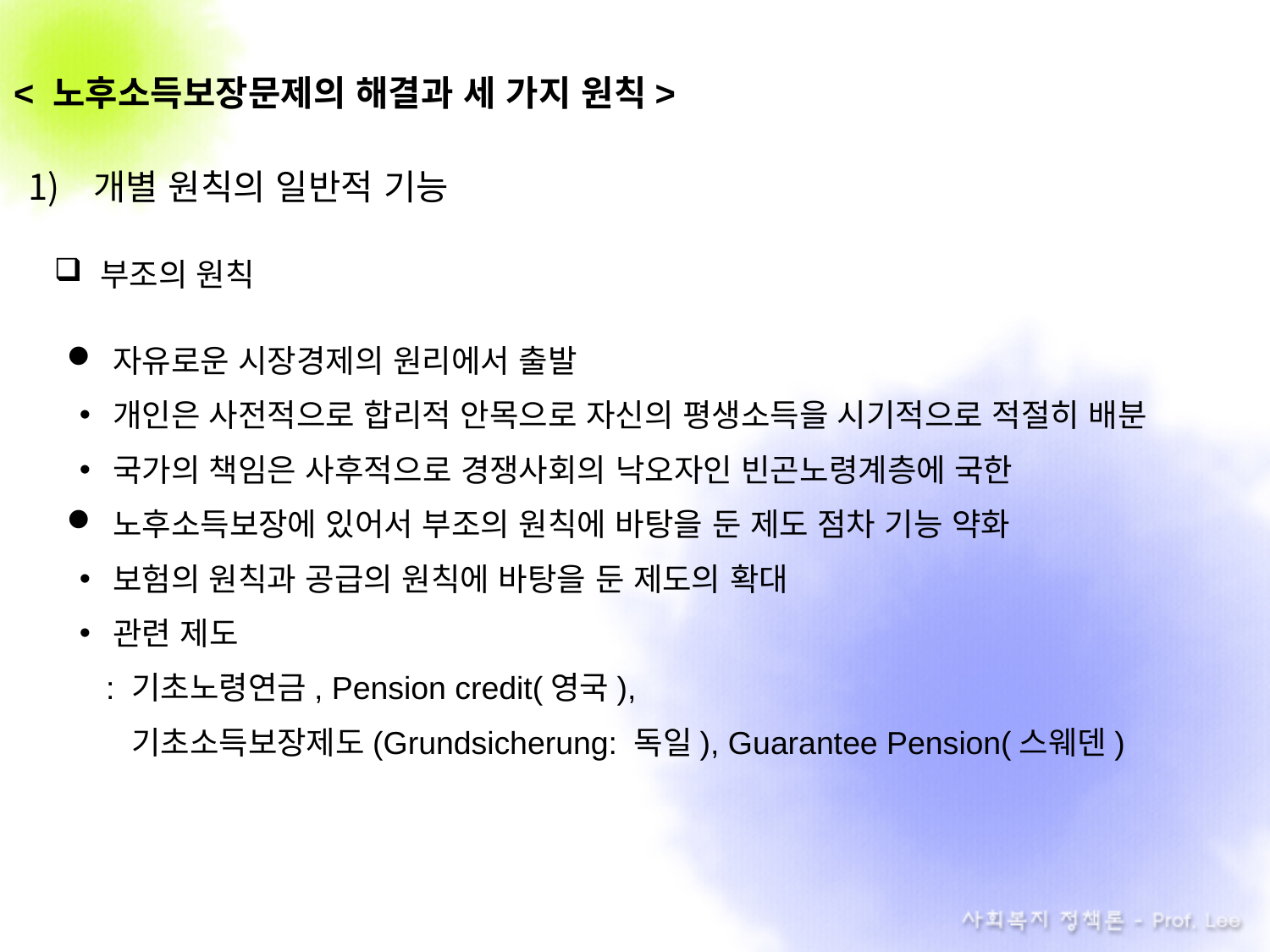

< 노후소득보장문제의 해결과 세 가지 원칙>

 개별 원칙의 일반적 기능

부조의 원칙

자유로운 시장경제의 원리에서 출발
개인은 사전적으로 합리적 안목으로 자신의 평생소득을 시기적으로 적절히 배분
국가의 책임은 사후적으로 경쟁사회의 낙오자인 빈곤노령계층에 국한
노후소득보장에 있어서 부조의 원칙에 바탕을 둔 제도 점차 기능 약화
보험의 원칙과 공급의 원칙에 바탕을 둔 제도의 확대
관련 제도
   : 기초노령연금, Pension credit(영국),
   . 기초소득보장제도(Grundsicherung: 독일), Guarantee Pension(스웨덴)